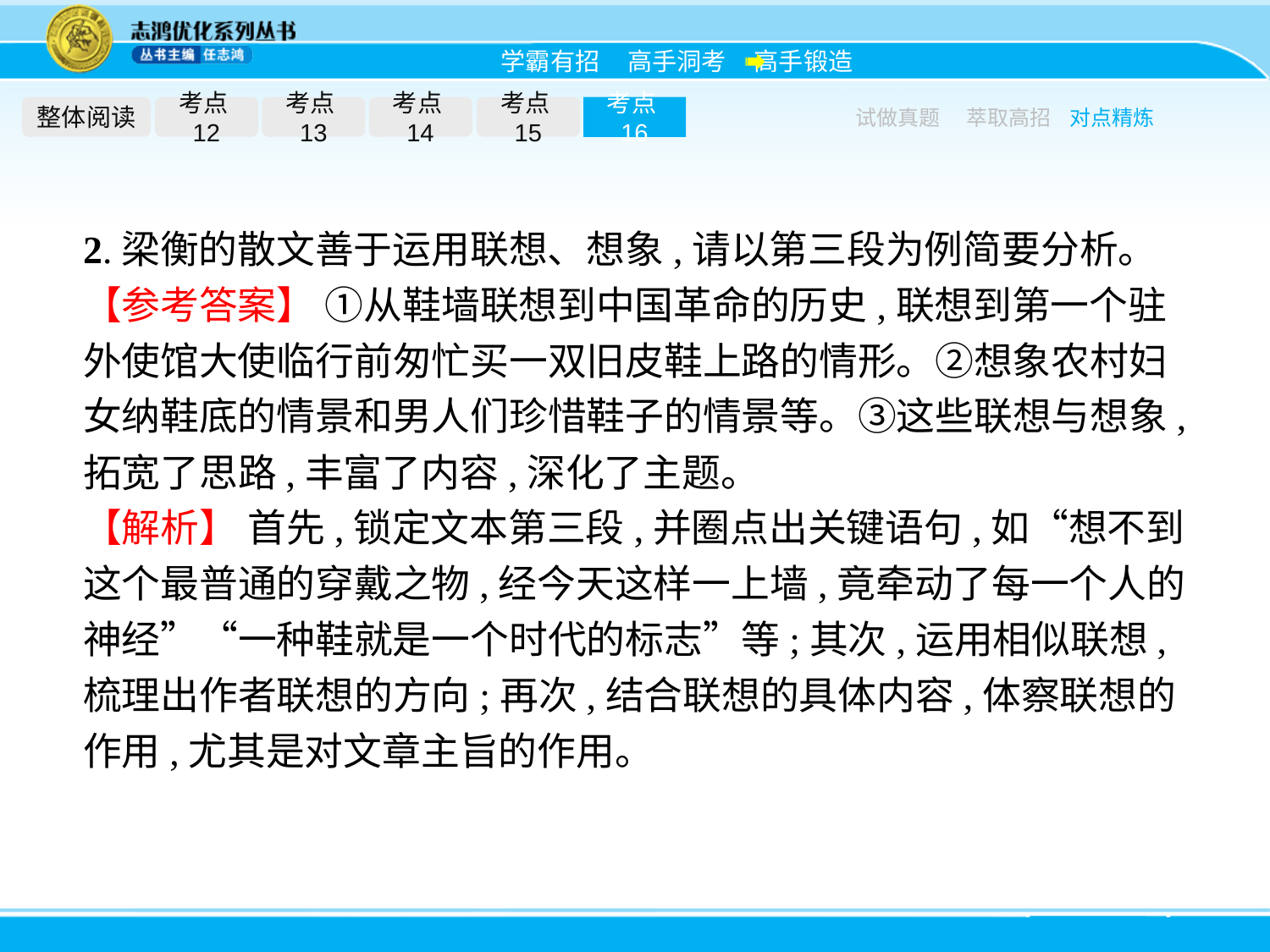

整体阅读
考点12
考点13
考点14
考点15
考点16
试做真题
萃取高招
对点精炼
2.梁衡的散文善于运用联想、想象,请以第三段为例简要分析。
【参考答案】 ①从鞋墙联想到中国革命的历史,联想到第一个驻外使馆大使临行前匆忙买一双旧皮鞋上路的情形。②想象农村妇女纳鞋底的情景和男人们珍惜鞋子的情景等。③这些联想与想象,拓宽了思路,丰富了内容,深化了主题。
【解析】 首先,锁定文本第三段,并圈点出关键语句,如“想不到这个最普通的穿戴之物,经今天这样一上墙,竟牵动了每一个人的神经”“一种鞋就是一个时代的标志”等;其次,运用相似联想,梳理出作者联想的方向;再次,结合联想的具体内容,体察联想的作用,尤其是对文章主旨的作用。